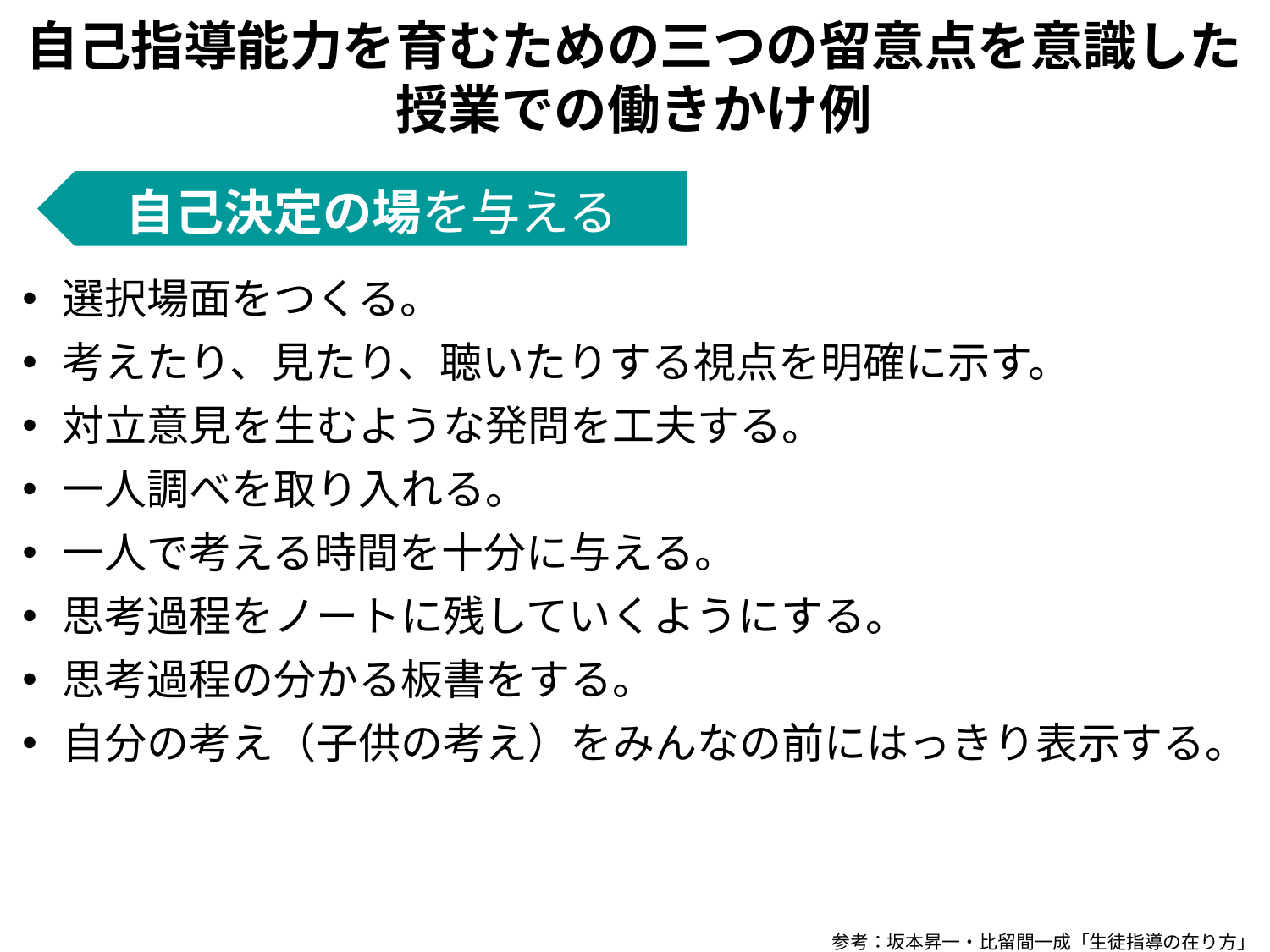

自己指導能力を育むための三つの留意点を意識した
授業での働きかけ例
自己決定の場を与える

選択場面をつくる。
考えたり、見たり、聴いたりする視点を明確に示す。
対立意見を生むような発問を工夫する。
一人調べを取り入れる。
一人で考える時間を十分に与える。
思考過程をノートに残していくようにする。
思考過程の分かる板書をする。
自分の考え（子供の考え）をみんなの前にはっきり表示する。
参考：坂本昇一・比留間一成「生徒指導の在り方」